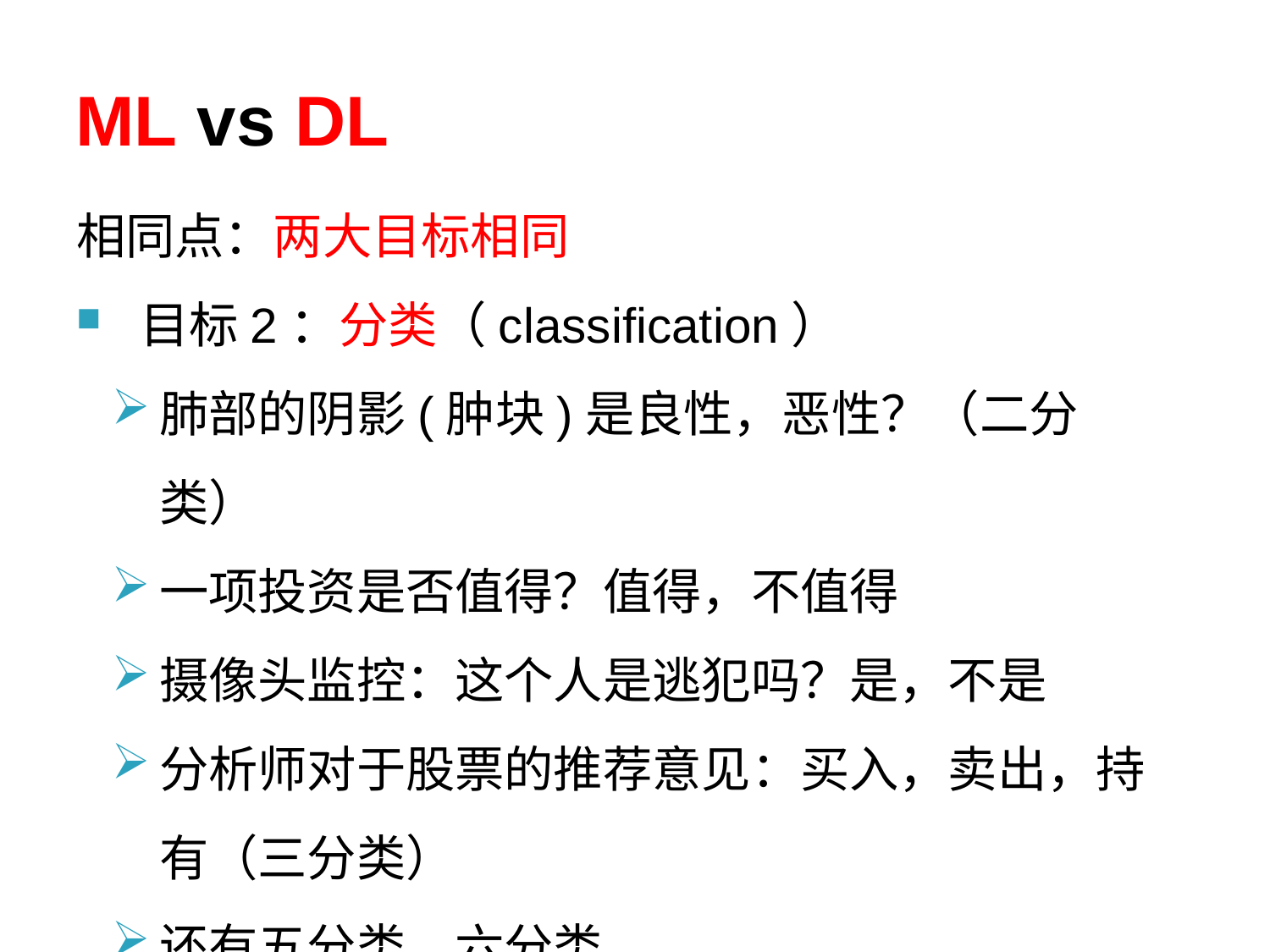

# ML vs DL
相同点：两大目标相同
目标2：分类（classification）
肺部的阴影(肿块)是良性，恶性？（二分类）
一项投资是否值得？值得，不值得
摄像头监控：这个人是逃犯吗？是，不是
分析师对于股票的推荐意见：买入，卖出，持有（三分类）
还有五分类、六分类。。。